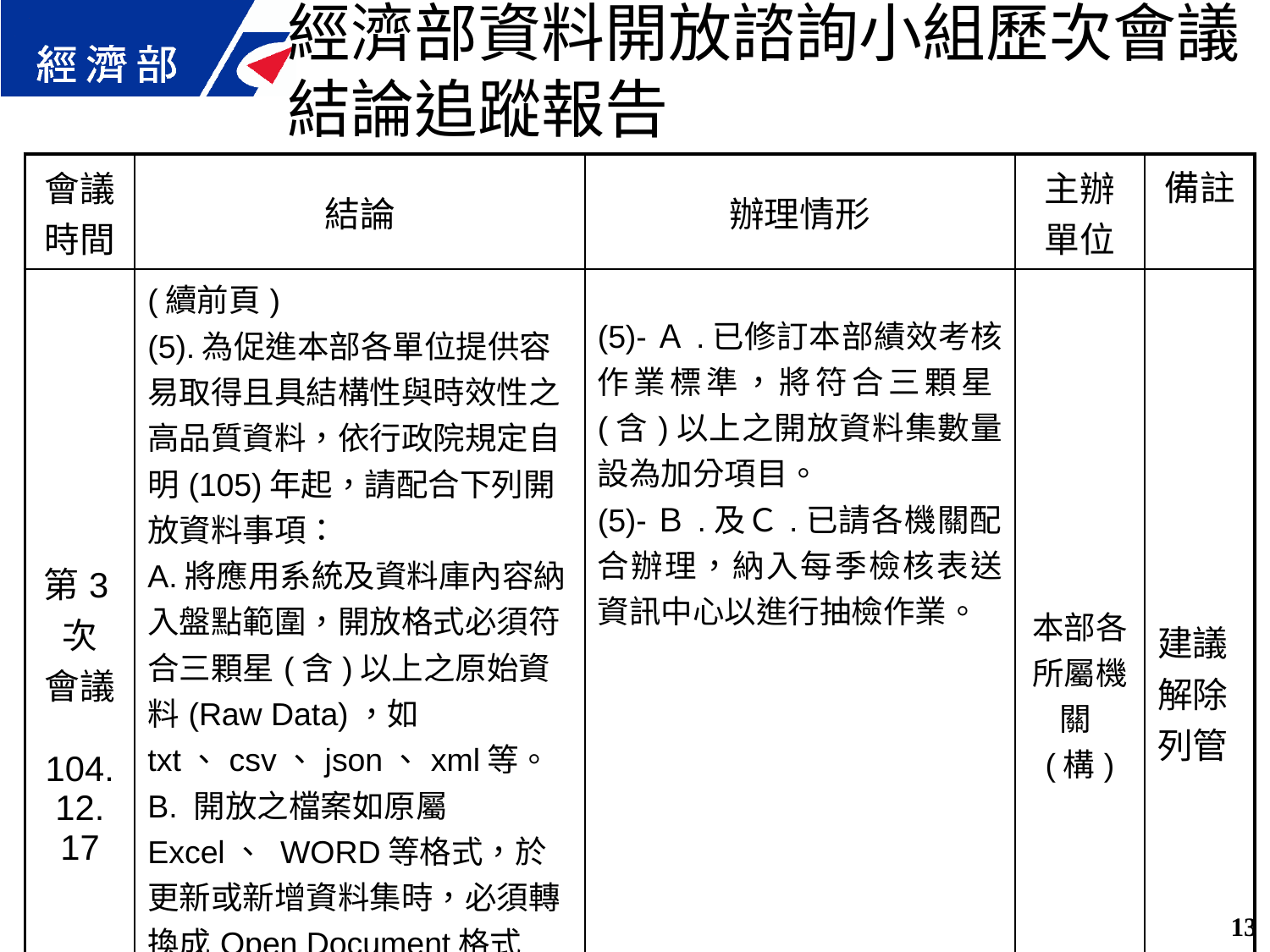

經濟部資料開放諮詢小組歷次會議結論追蹤報告
| 會議 時間 | 結論 | 辦理情形 | 主辦 單位 | 備註 |
| --- | --- | --- | --- | --- |
| 第3次 會議 104.12. 17 | (續前頁) (5).為促進本部各單位提供容易取得且具結構性與時效性之高品質資料，依行政院規定自明(105)年起，請配合下列開放資料事項： A.將應用系統及資料庫內容納入盤點範圍，開放格式必須符合三顆星(含)以上之原始資料(Raw Data)，如txt、csv、json、xml等。 B. 開放之檔案如原屬Excel、 WORD等格式，於更新或新增資料集時，必須轉換成Open Document格式(ods 、odt )。 C. 105年開放資料績效考核作業，將著重資料品質考核，屆時請各單位配合。 | (5)-Ａ.已修訂本部績效考核作業標準，將符合三顆星(含)以上之開放資料集數量設為加分項目。 (5)-Ｂ.及Ｃ.已請各機關配合辦理，納入每季檢核表送資訊中心以進行抽檢作業。 | 本部各所屬機關(構) | 建議解除列管 |
13